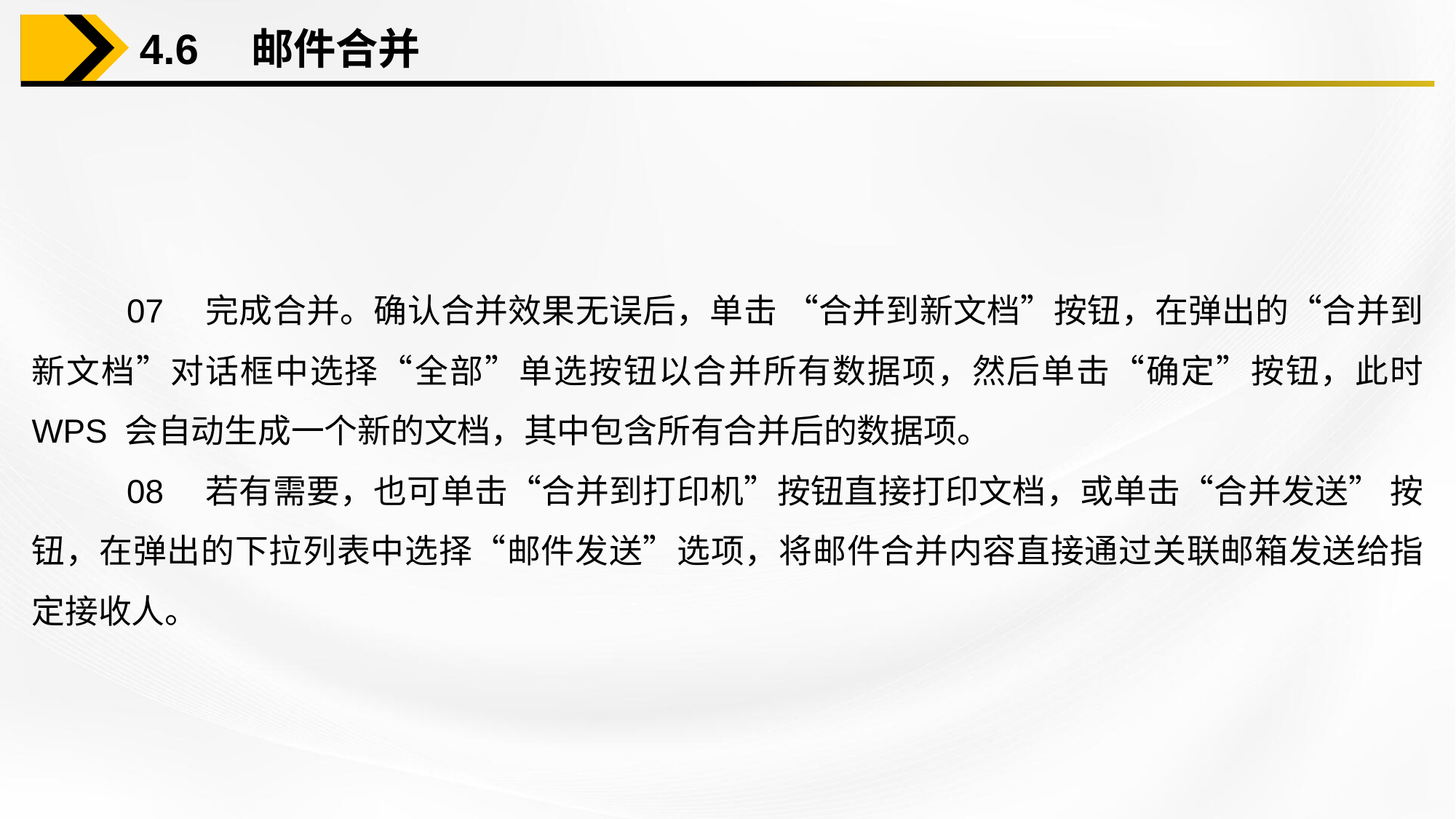

4.6　邮件合并
 07　完成合并。确认合并效果无误后，单击 “合并到新文档”按钮，在弹出的“合并到新文档”对话框中选择“全部”单选按钮以合并所有数据项，然后单击“确定”按钮，此时 WPS 会自动生成一个新的文档，其中包含所有合并后的数据项。
 08　若有需要，也可单击“合并到打印机”按钮直接打印文档，或单击“合并发送” 按钮，在弹出的下拉列表中选择“邮件发送”选项，将邮件合并内容直接通过关联邮箱发送给指定接收人。